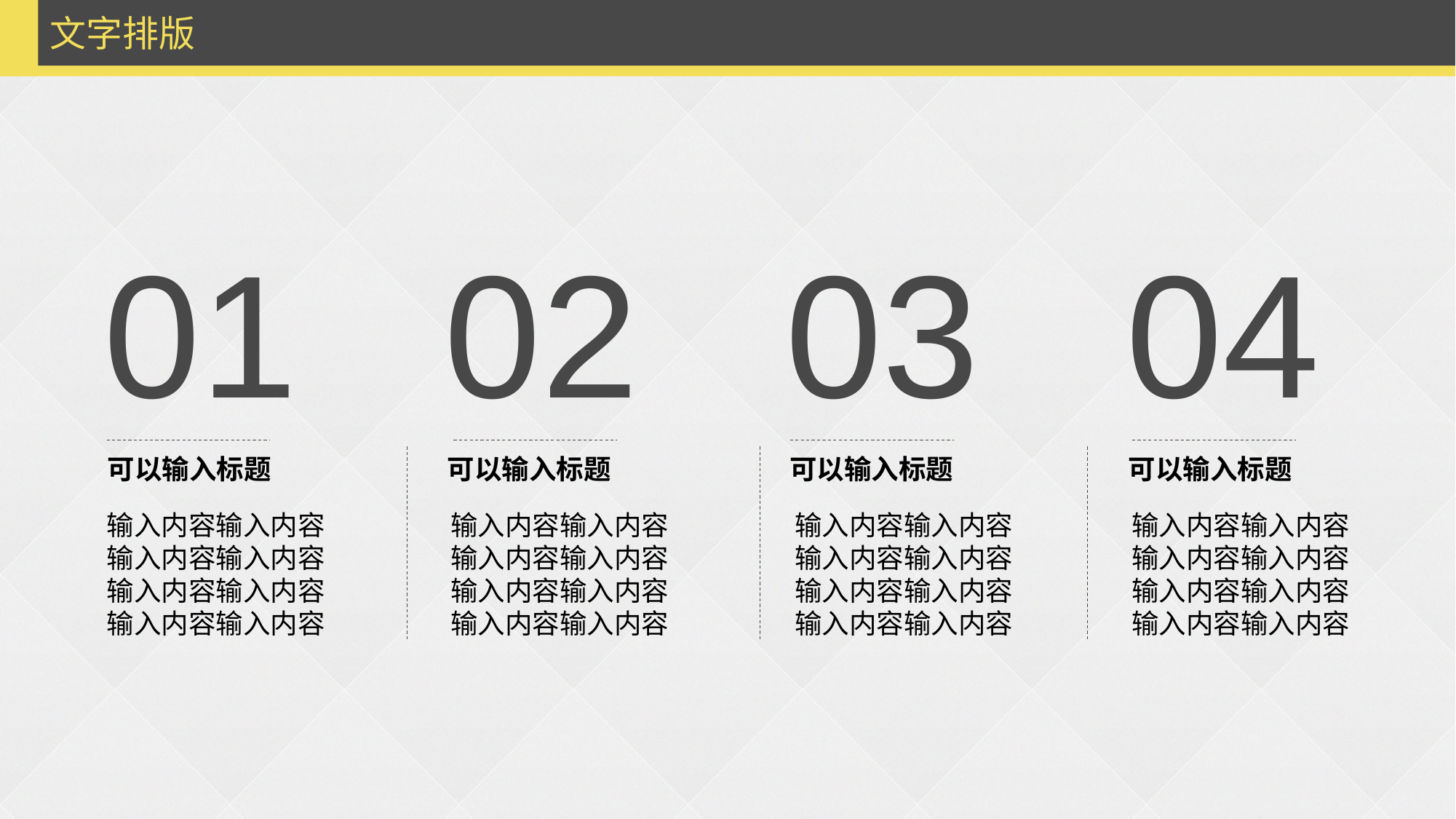

文字排版
01
02
03
04
可以输入标题
可以输入标题
可以输入标题
可以输入标题
输入内容输入内容
输入内容输入内容
输入内容输入内容
输入内容输入内容
输入内容输入内容
输入内容输入内容
输入内容输入内容
输入内容输入内容
输入内容输入内容
输入内容输入内容
输入内容输入内容
输入内容输入内容
输入内容输入内容
输入内容输入内容
输入内容输入内容
输入内容输入内容